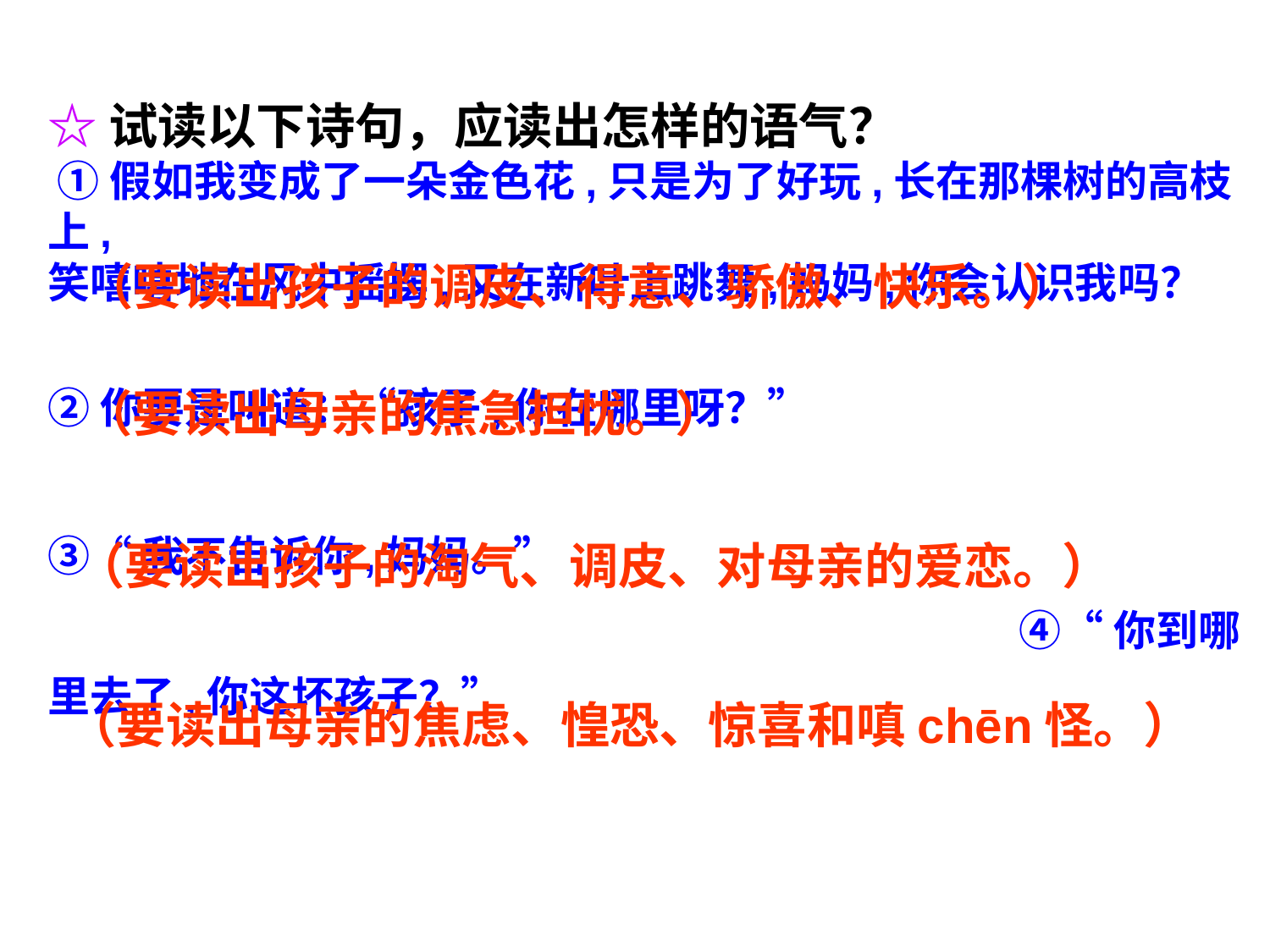

☆试读以下诗句，应读出怎样的语气？
 ①假如我变成了一朵金色花,只是为了好玩,长在那棵树的高枝上,
笑嘻嘻地在风中摇摆,又在新叶上跳舞,妈妈,你会认识我吗？

②你要是叫道：“孩子,你在哪里呀？”

③“我不告诉你,妈妈。”
                                                                                                      ④“你到哪里去了,你这坏孩子？”

（要读出孩子的调皮、得意、骄傲、快乐。）
（要读出母亲的焦急担忧。）
（要读出孩子的淘气、调皮、对母亲的爱恋。）
 （要读出母亲的焦虑、惶恐、惊喜和嗔chēn怪。）